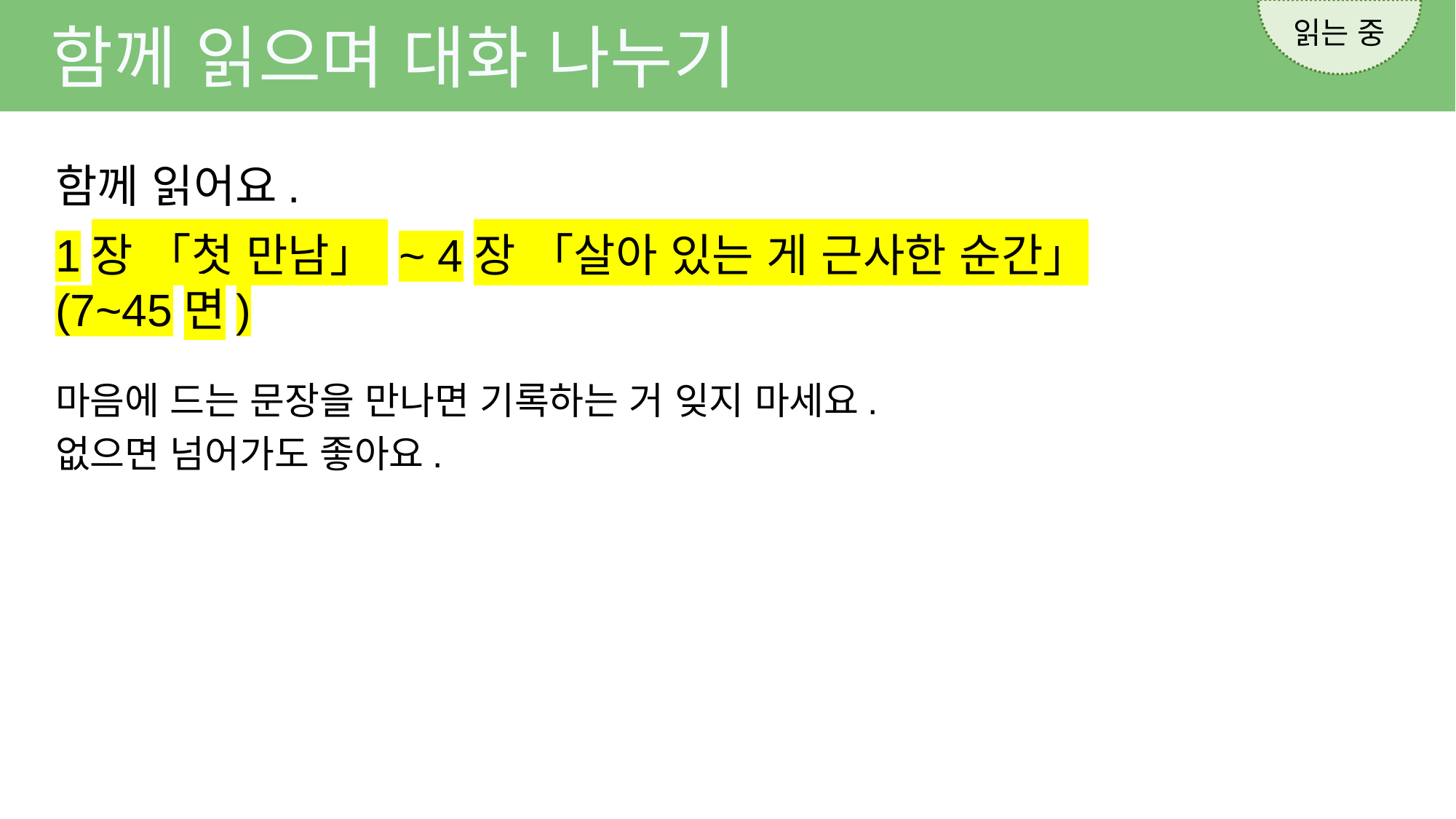

읽는 중

함께 읽으며 대화 나누기
함께 읽어요.
1장 「첫 만남」 ~ 4장 「살아 있는 게 근사한 순간」 (7~45면)

마음에 드는 문장을 만나면 기록하는 거 잊지 마세요.
없으면 넘어가도 좋아요.